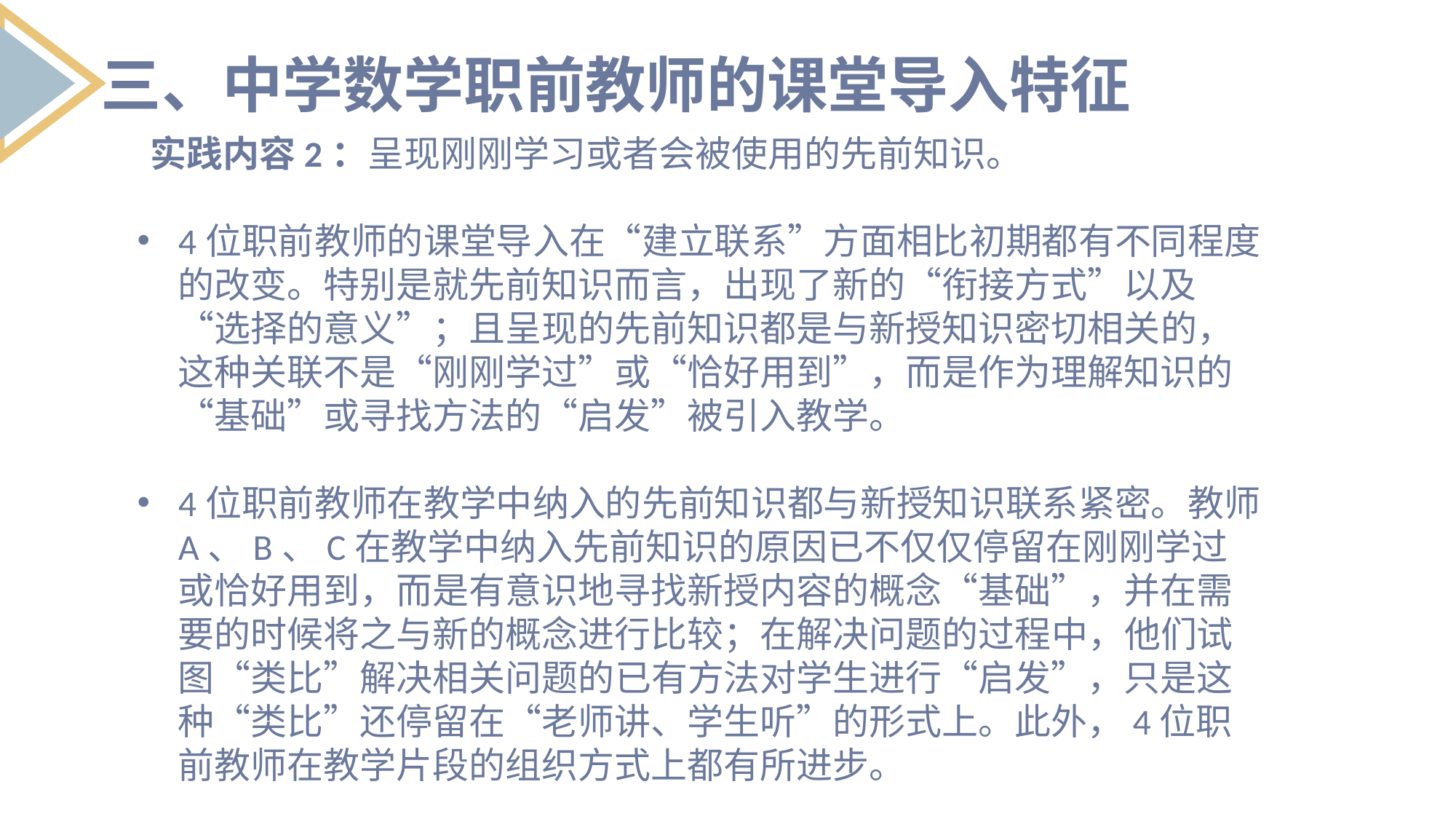

三、中学数学职前教师的课堂导入特征

 实践内容2：呈现刚刚学习或者会被使用的先前知识。

4位职前教师的课堂导入在“建立联系”方面相比初期都有不同程度的改变。特别是就先前知识而言，出现了新的“衔接方式”以及“选择的意义”；且呈现的先前知识都是与新授知识密切相关的，这种关联不是“刚刚学过”或“恰好用到”，而是作为理解知识的“基础”或寻找方法的“启发”被引入教学。

4位职前教师在教学中纳入的先前知识都与新授知识联系紧密。教师A、B、C在教学中纳入先前知识的原因已不仅仅停留在刚刚学过或恰好用到，而是有意识地寻找新授内容的概念“基础”，并在需要的时候将之与新的概念进行比较；在解决问题的过程中，他们试图“类比”解决相关问题的已有方法对学生进行“启发”，只是这种“类比”还停留在“老师讲、学生听”的形式上。此外，4位职前教师在教学片段的组织方式上都有所进步。